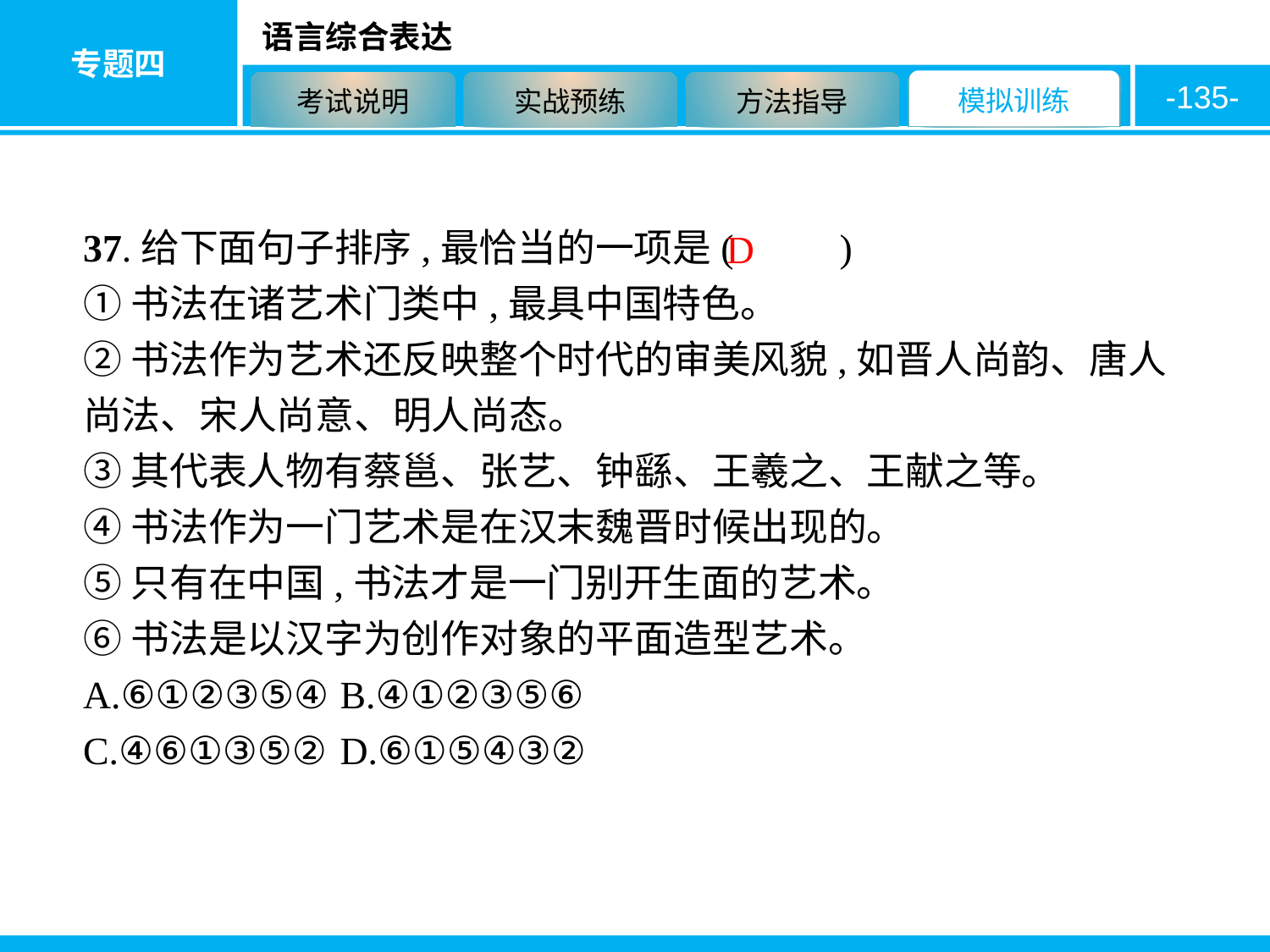

-135-
37.给下面句子排序,最恰当的一项是( 　　)
①书法在诸艺术门类中,最具中国特色。
②书法作为艺术还反映整个时代的审美风貌,如晋人尚韵、唐人尚法、宋人尚意、明人尚态。
③其代表人物有蔡邕、张艺、钟繇、王羲之、王献之等。
④书法作为一门艺术是在汉末魏晋时候出现的。
⑤只有在中国,书法才是一门别开生面的艺术。
⑥书法是以汉字为创作对象的平面造型艺术。
A.⑥①②③⑤④	B.④①②③⑤⑥
C.④⑥①③⑤②	D.⑥①⑤④③②
D